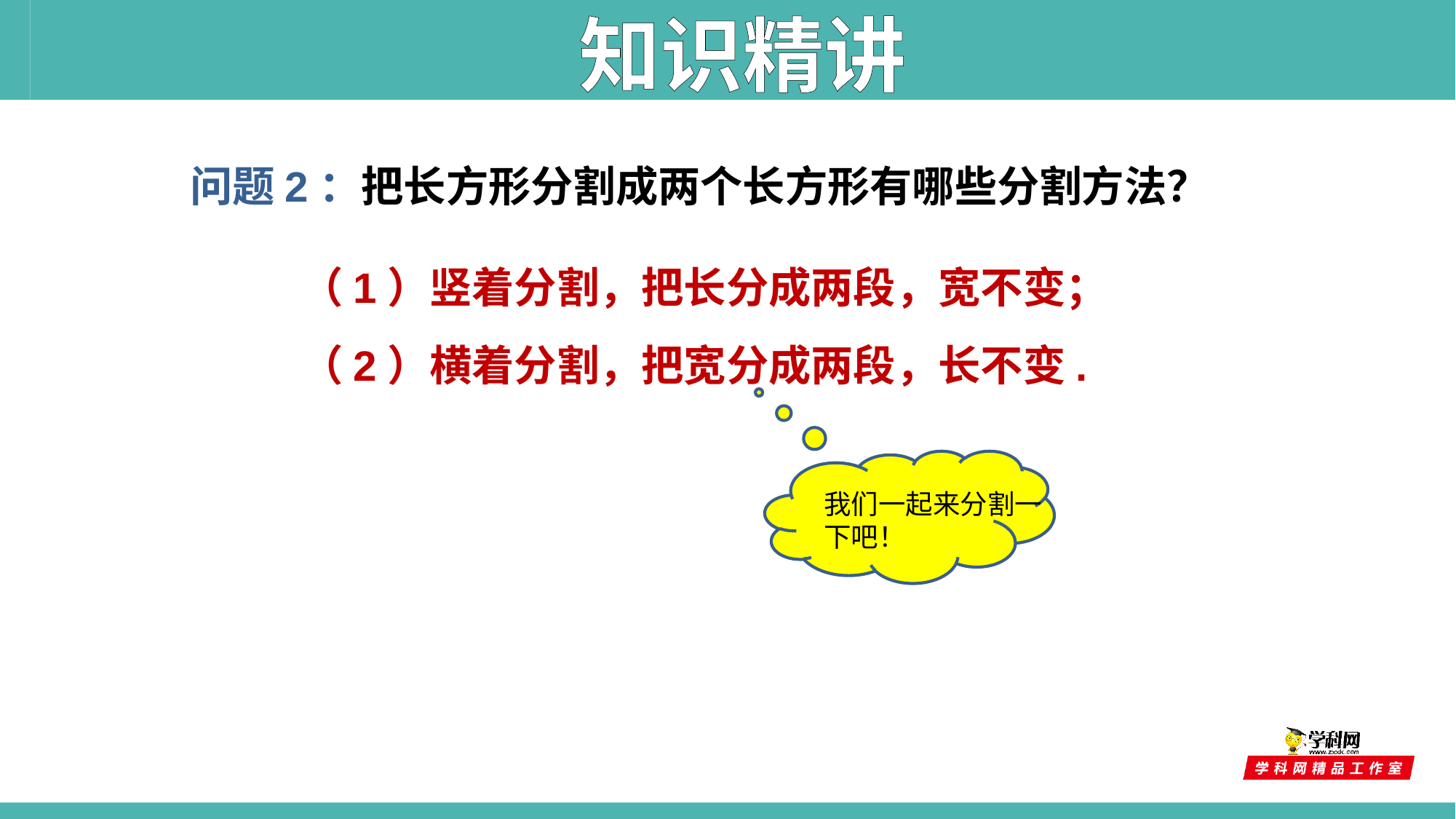

知识精讲
问题2：把长方形分割成两个长方形有哪些分割方法？
（1）竖着分割，把长分成两段，宽不变；
（2）横着分割，把宽分成两段，长不变.

我们一起来分割一下吧！